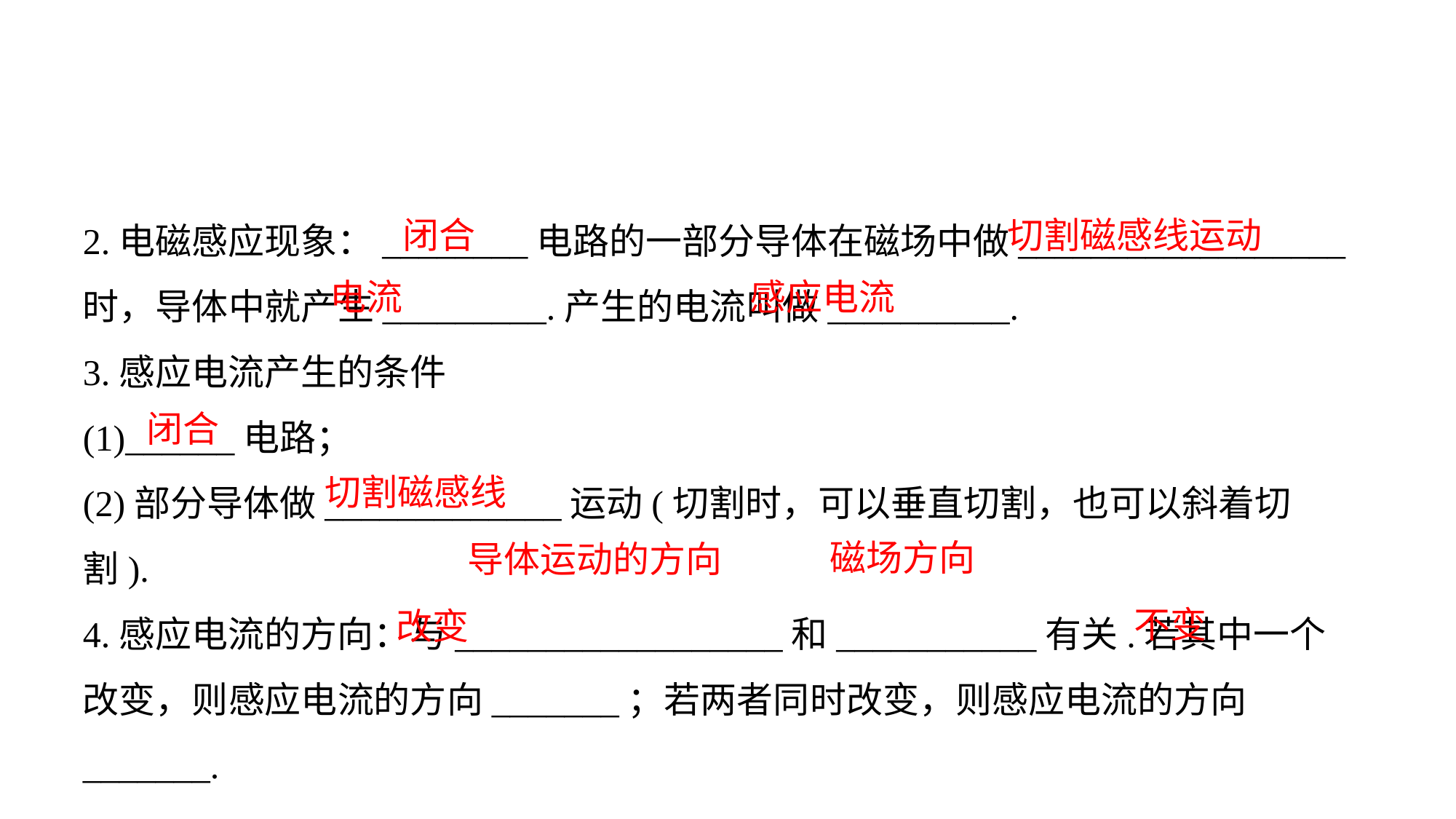

2.电磁感应现象：________电路的一部分导体在磁场中做__________________时，导体中就产生_________.产生的电流叫做__________.
3.感应电流产生的条件
(1)______电路；(2)部分导体做_____________运动(切割时，可以垂直切割，也可以斜着切割).
4.感应电流的方向：与__________________和___________有关.若其中一个改变，则感应电流的方向_______；若两者同时改变，则感应电流的方向_______.
闭合
切割磁感线运动
电流
感应电流
闭合
切割磁感线
磁场方向
导体运动的方向
不变
改变